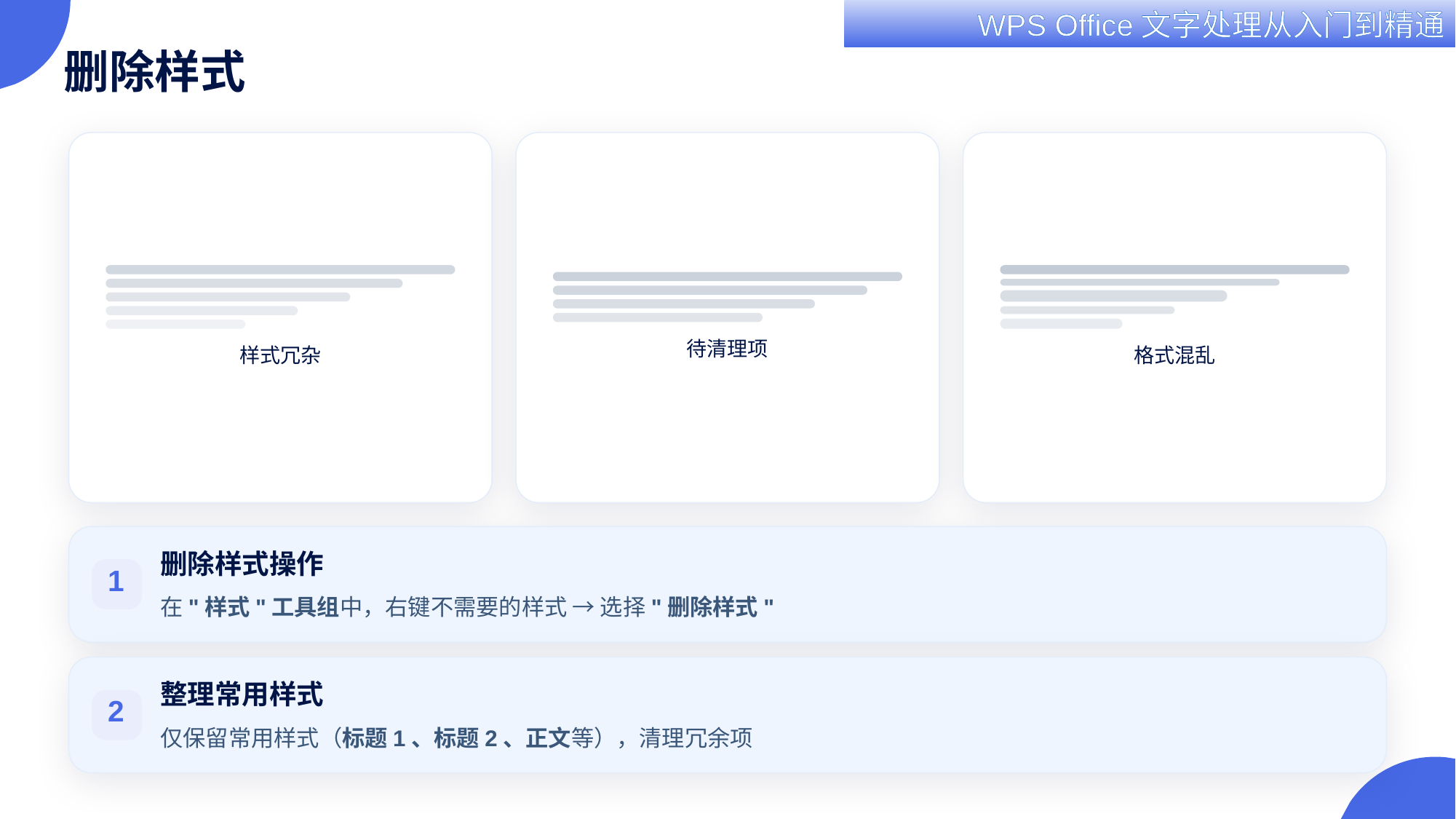

删除样式

待清理项
样式冗杂
格式混乱

删除样式操作

1
在"样式"工具组中，右键不需要的样式 → 选择"删除样式"

整理常用样式

2
仅保留常用样式（标题1、标题2、正文等），清理冗余项